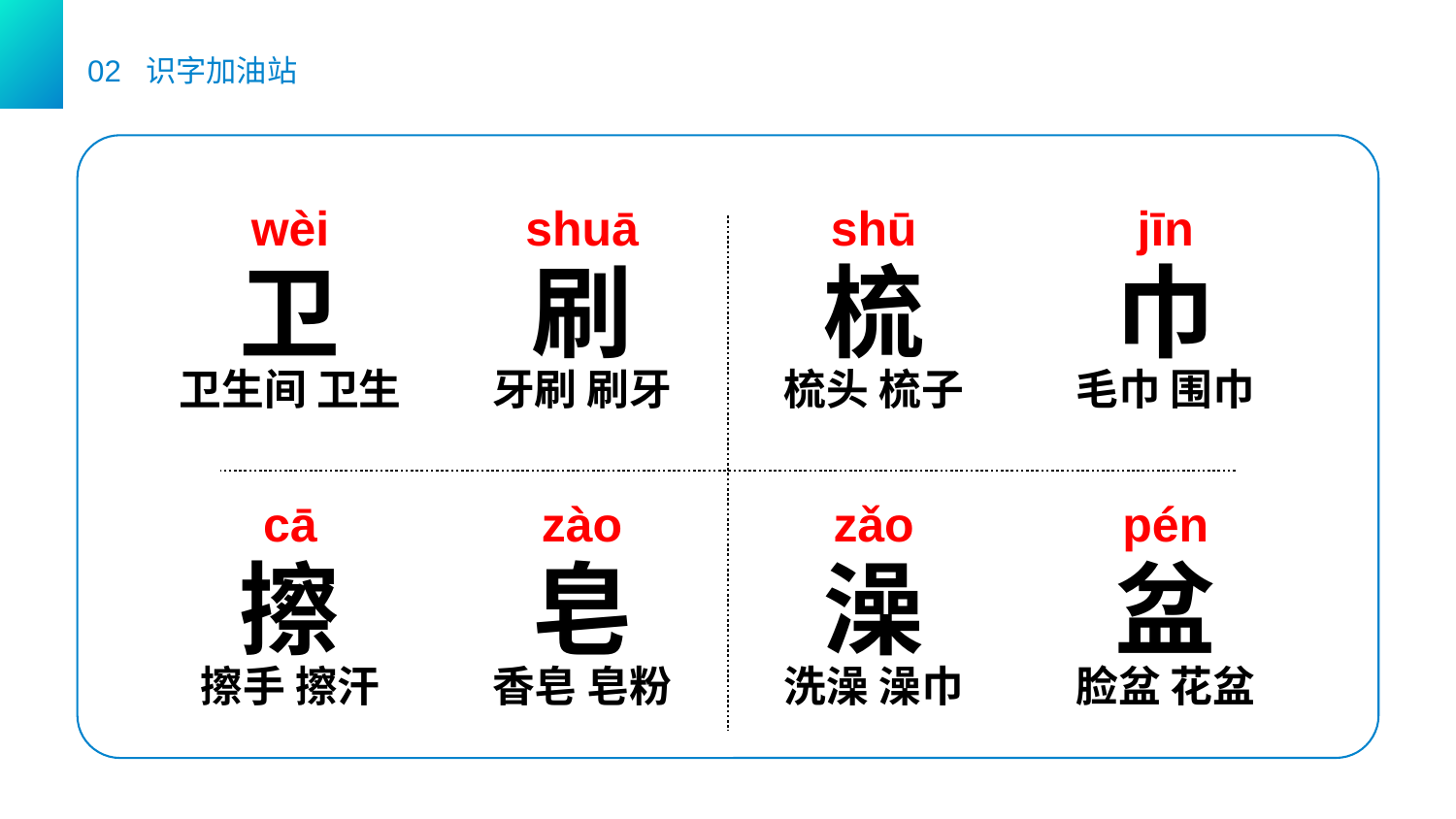

02  识字加油站
wèi
卫
卫生间 卫生
shuā
刷
牙刷 刷牙
shū
梳
梳头 梳子
jīn
巾
毛巾 围巾
cā
擦
擦手 擦汗
zào
皂
香皂 皂粉
zǎo
澡
洗澡 澡巾
pén
盆
脸盆 花盆